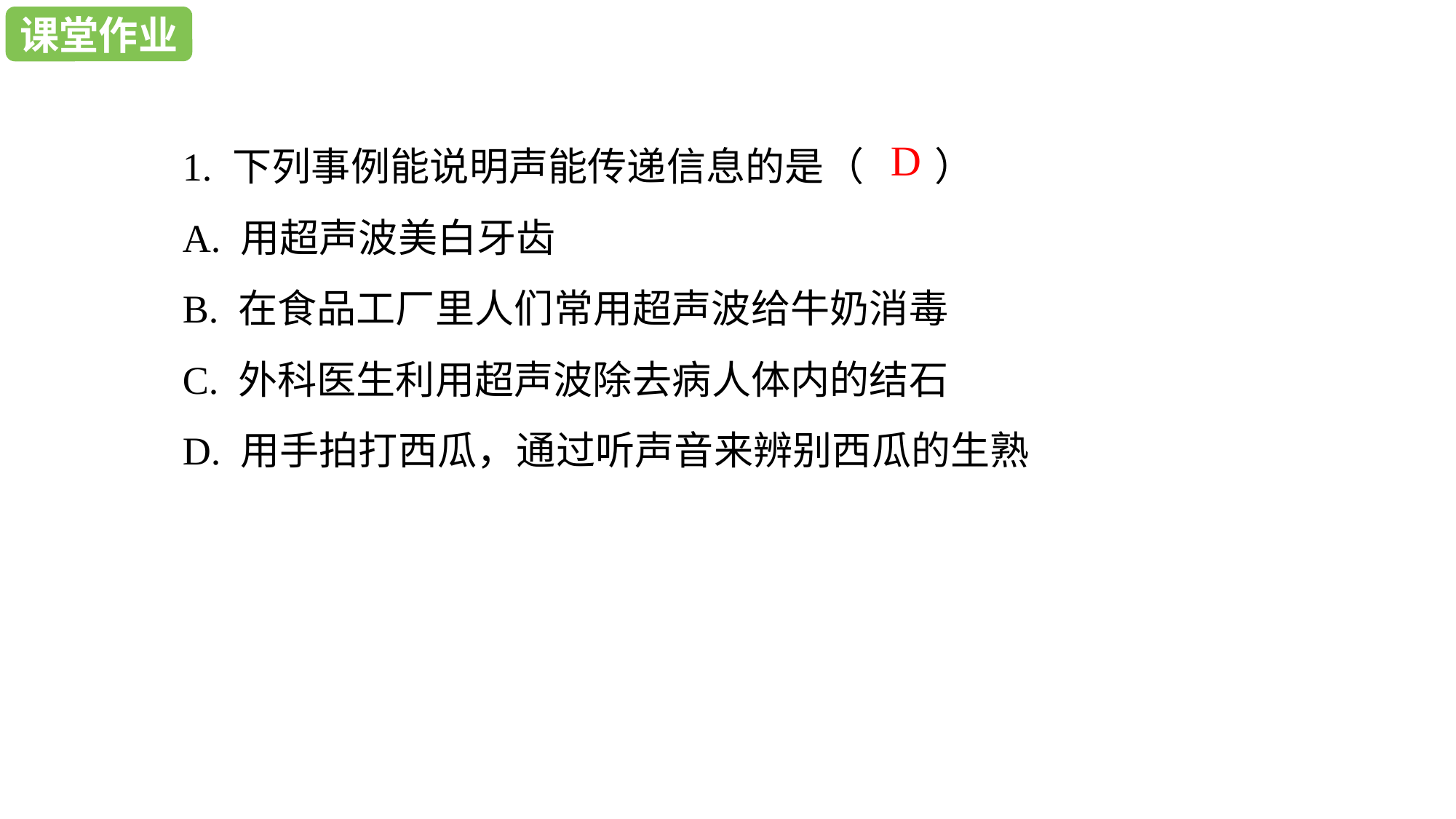

课堂作业
课堂作业
1. 下列事例能说明声能传递信息的是（        ）
A. 用超声波美白牙齿
B. 在食品工厂里人们常用超声波给牛奶消毒
C. 外科医生利用超声波除去病人体内的结石
D. 用手拍打西瓜，通过听声音来辨别西瓜的生熟
D